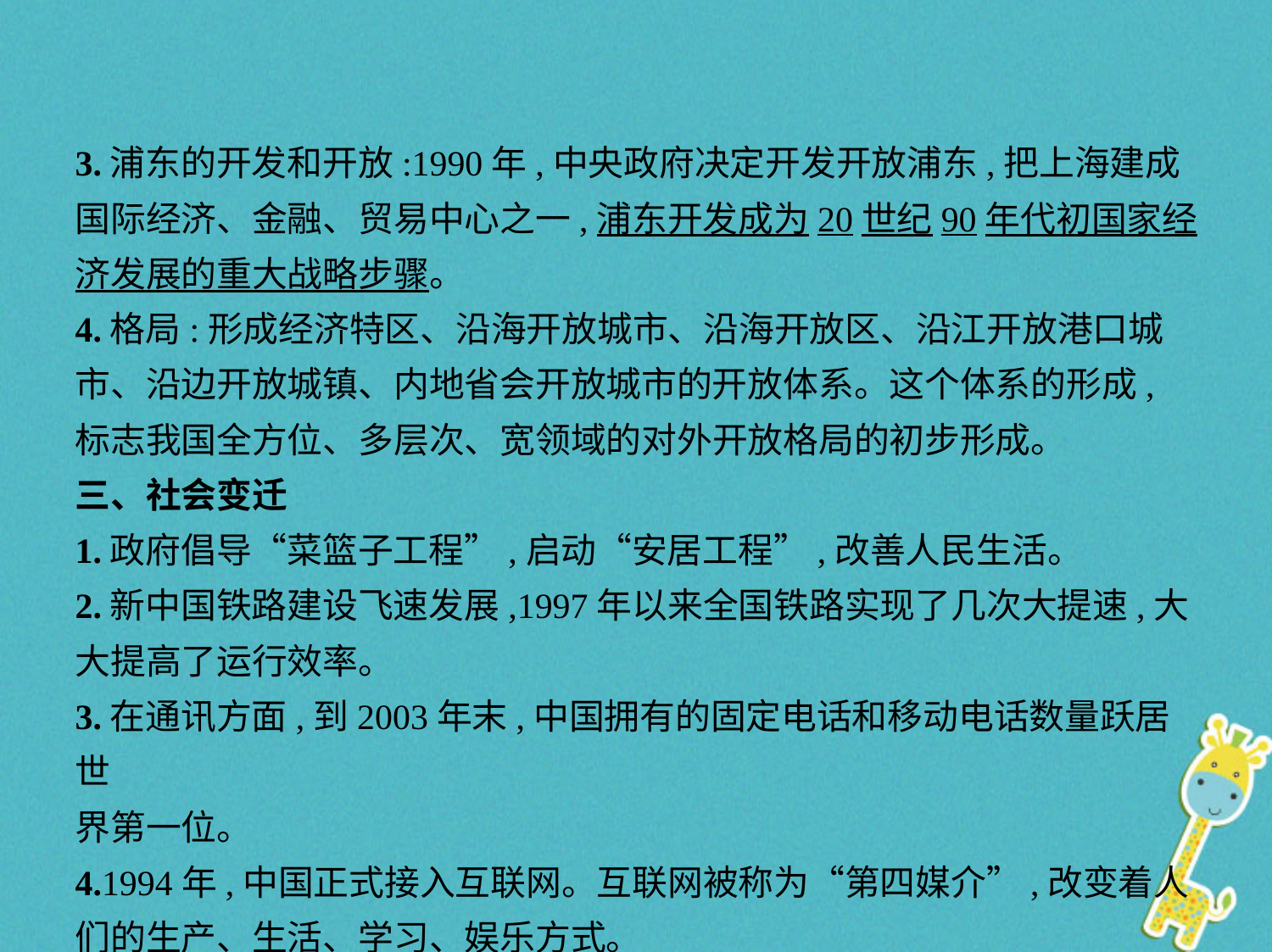

3.浦东的开发和开放:1990年,中央政府决定开发开放浦东,把上海建成
国际经济、金融、贸易中心之一,浦东开发成为20世纪90年代初国家经
济发展的重大战略步骤。
4.格局:形成经济特区、沿海开放城市、沿海开放区、沿江开放港口城
市、沿边开放城镇、内地省会开放城市的开放体系。这个体系的形成,
标志我国全方位、多层次、宽领域的对外开放格局的初步形成。
三、社会变迁
1.政府倡导“菜篮子工程”,启动“安居工程”,改善人民生活。
2.新中国铁路建设飞速发展,1997年以来全国铁路实现了几次大提速,大
大提高了运行效率。
3.在通讯方面,到2003年末,中国拥有的固定电话和移动电话数量跃居世
界第一位。
4.1994年,中国正式接入互联网。互联网被称为“第四媒介”,改变着人
们的生产、生活、学习、娱乐方式。